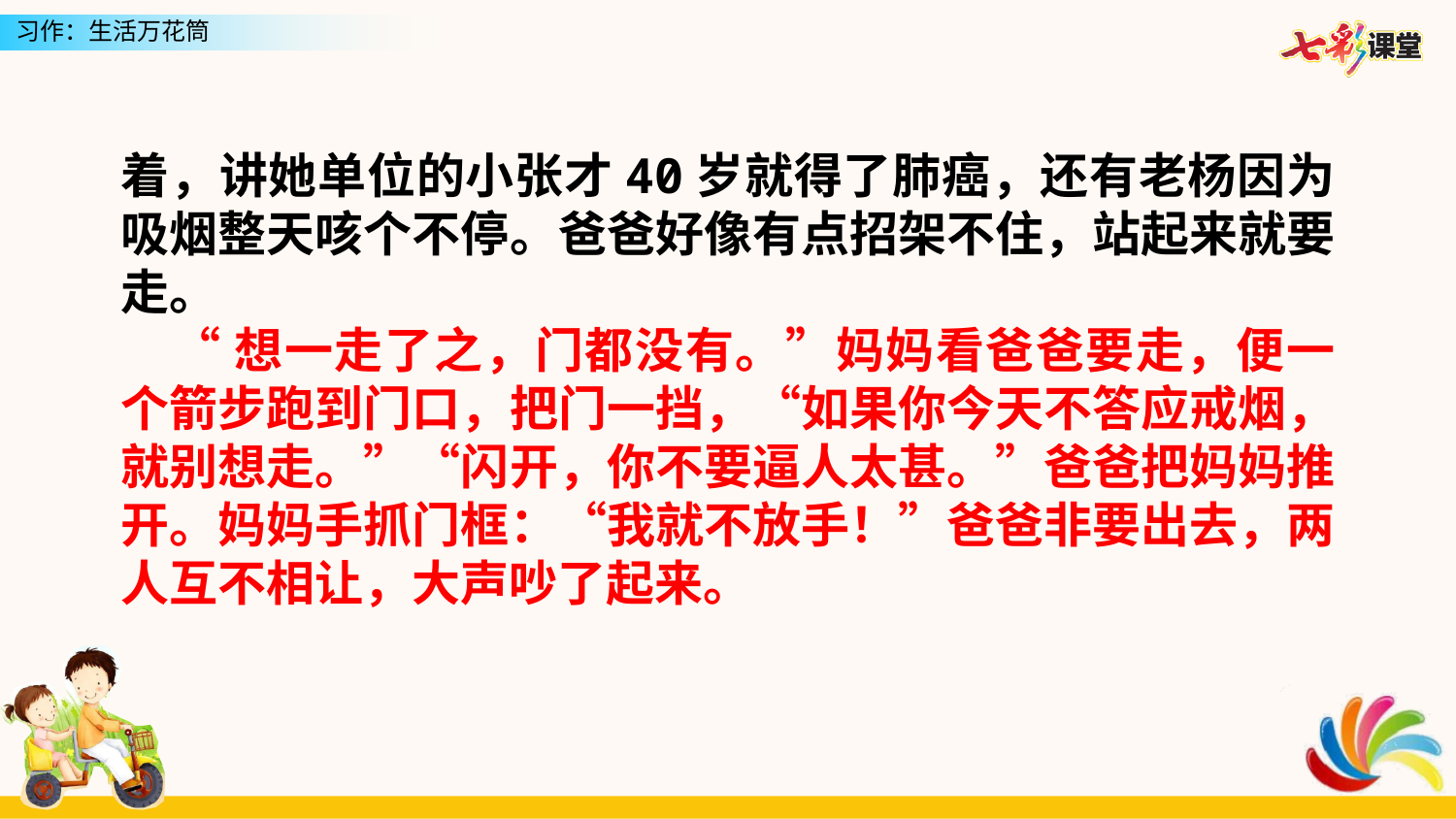

着，讲她单位的小张才40岁就得了肺癌，还有老杨因为吸烟整天咳个不停。爸爸好像有点招架不住，站起来就要走。
    “想一走了之，门都没有。”妈妈看爸爸要走，便一个箭步跑到门口，把门一挡，“如果你今天不答应戒烟，就别想走。”“闪开，你不要逼人太甚。”爸爸把妈妈推开。妈妈手抓门框：“我就不放手！”爸爸非要出去，两人互不相让，大声吵了起来。